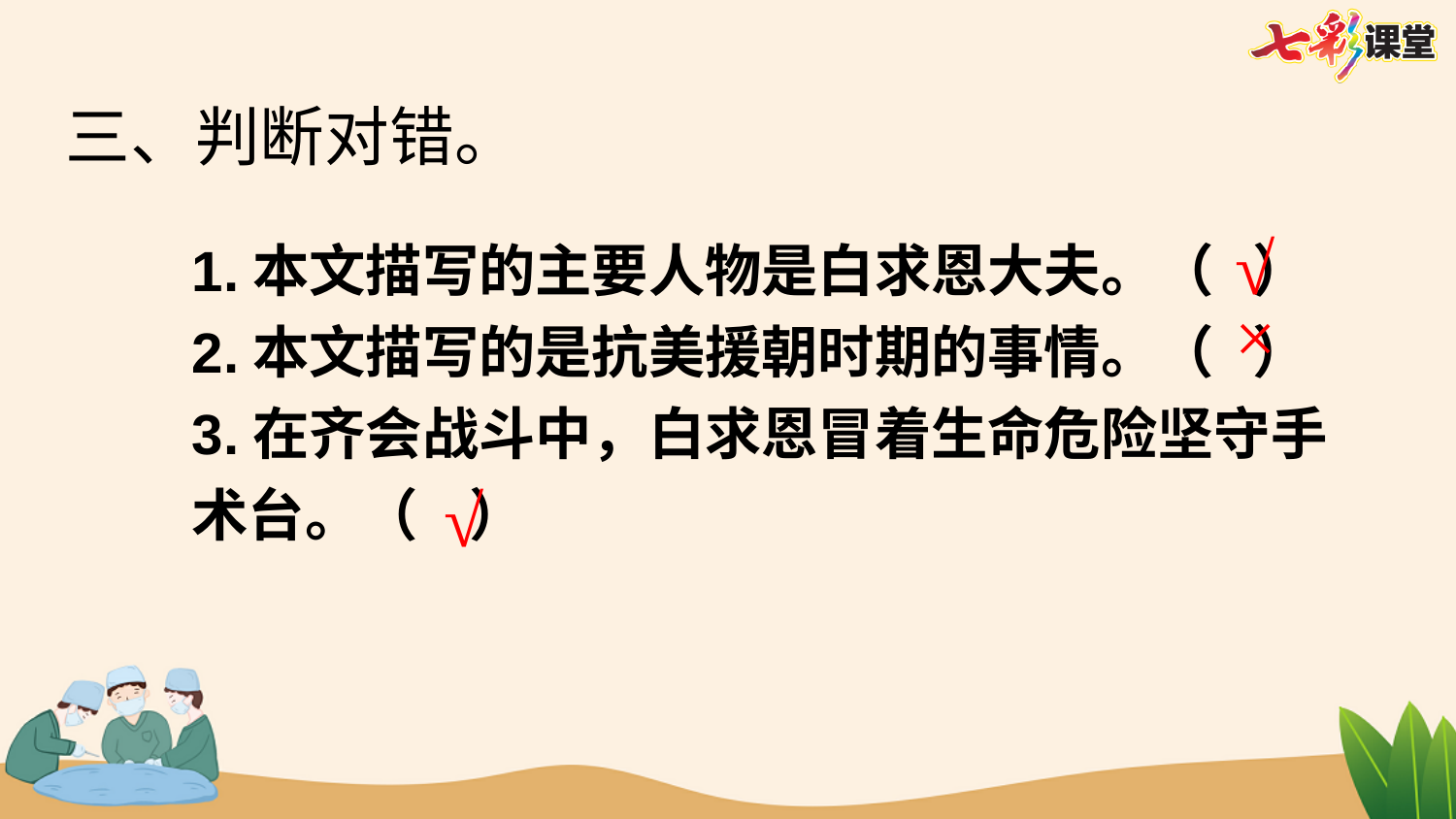

三、判断对错。
1.本文描写的主要人物是白求恩大夫。（   ）
2.本文描写的是抗美援朝时期的事情。（   ）
3.在齐会战斗中，白求恩冒着生命危险坚守手术台。（    ）
√
×
√